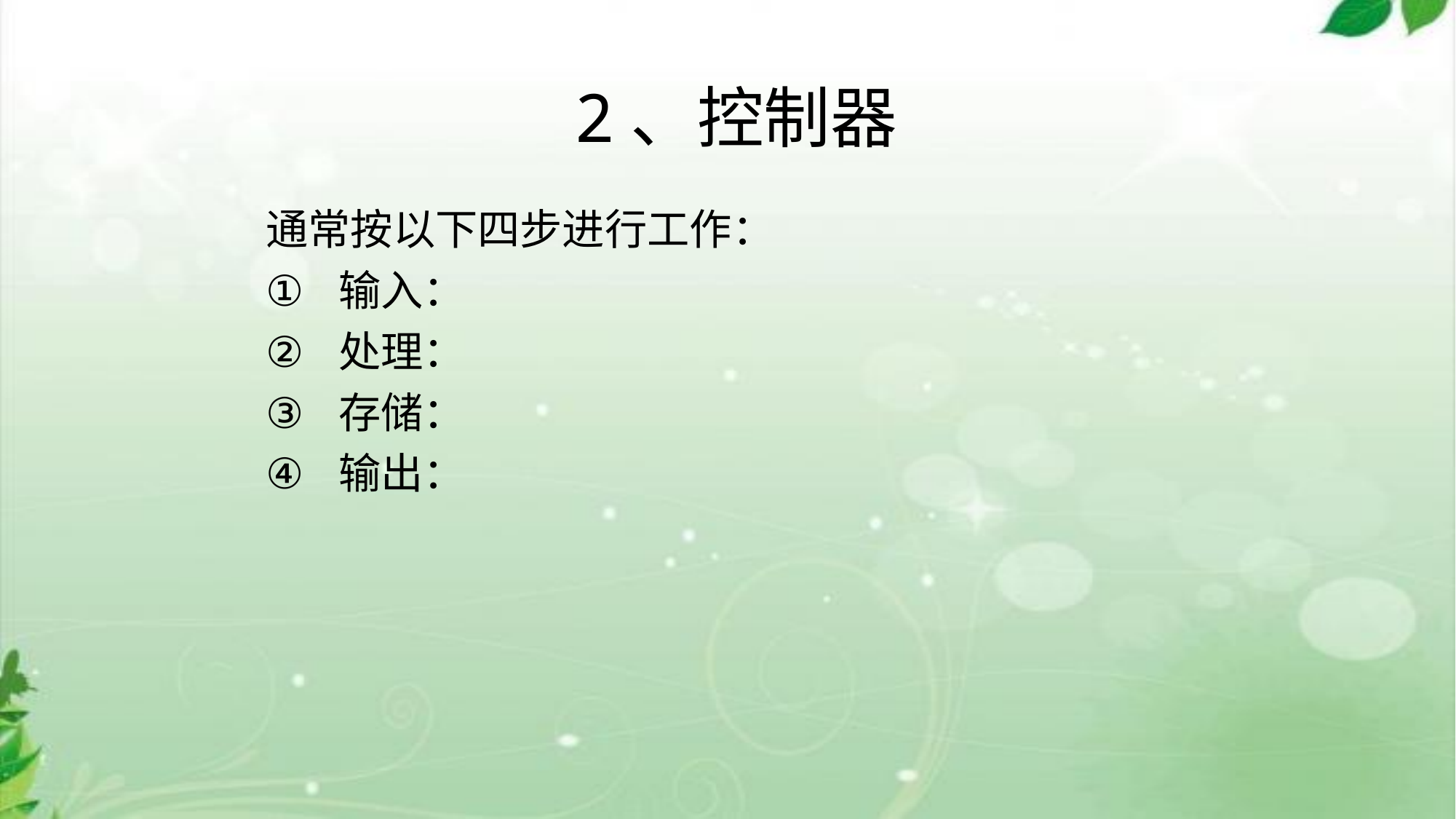

# 2、控制器
通常按以下四步进行工作：
输入：
处理：
存储：
输出：